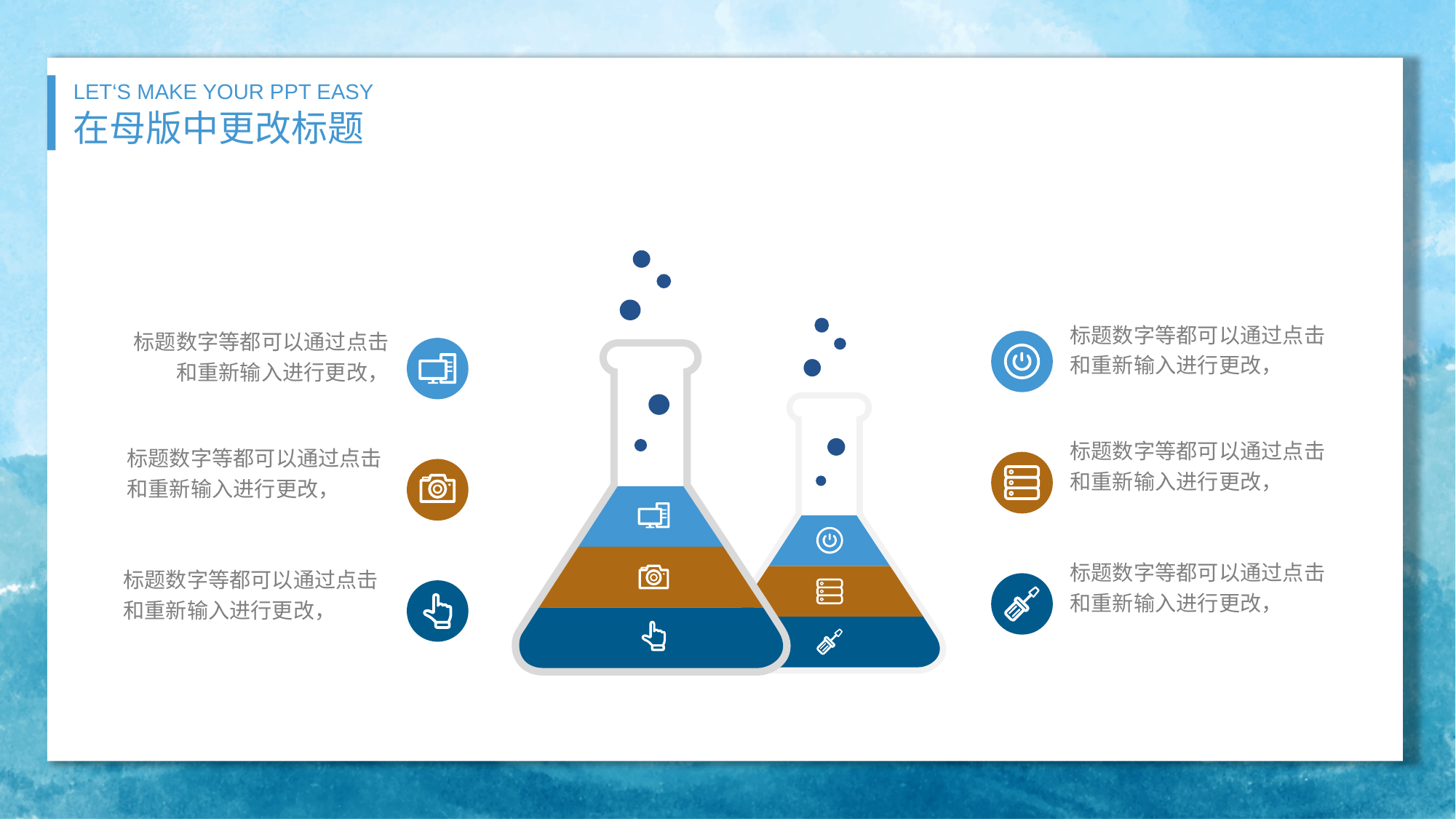

标题数字等都可以通过点击和重新输入进行更改，

标题数字等都可以通过点击和重新输入进行更改，

标题数字等都可以通过点击和重新输入进行更改，

标题数字等都可以通过点击和重新输入进行更改，

标题数字等都可以通过点击和重新输入进行更改，

标题数字等都可以通过点击和重新输入进行更改，